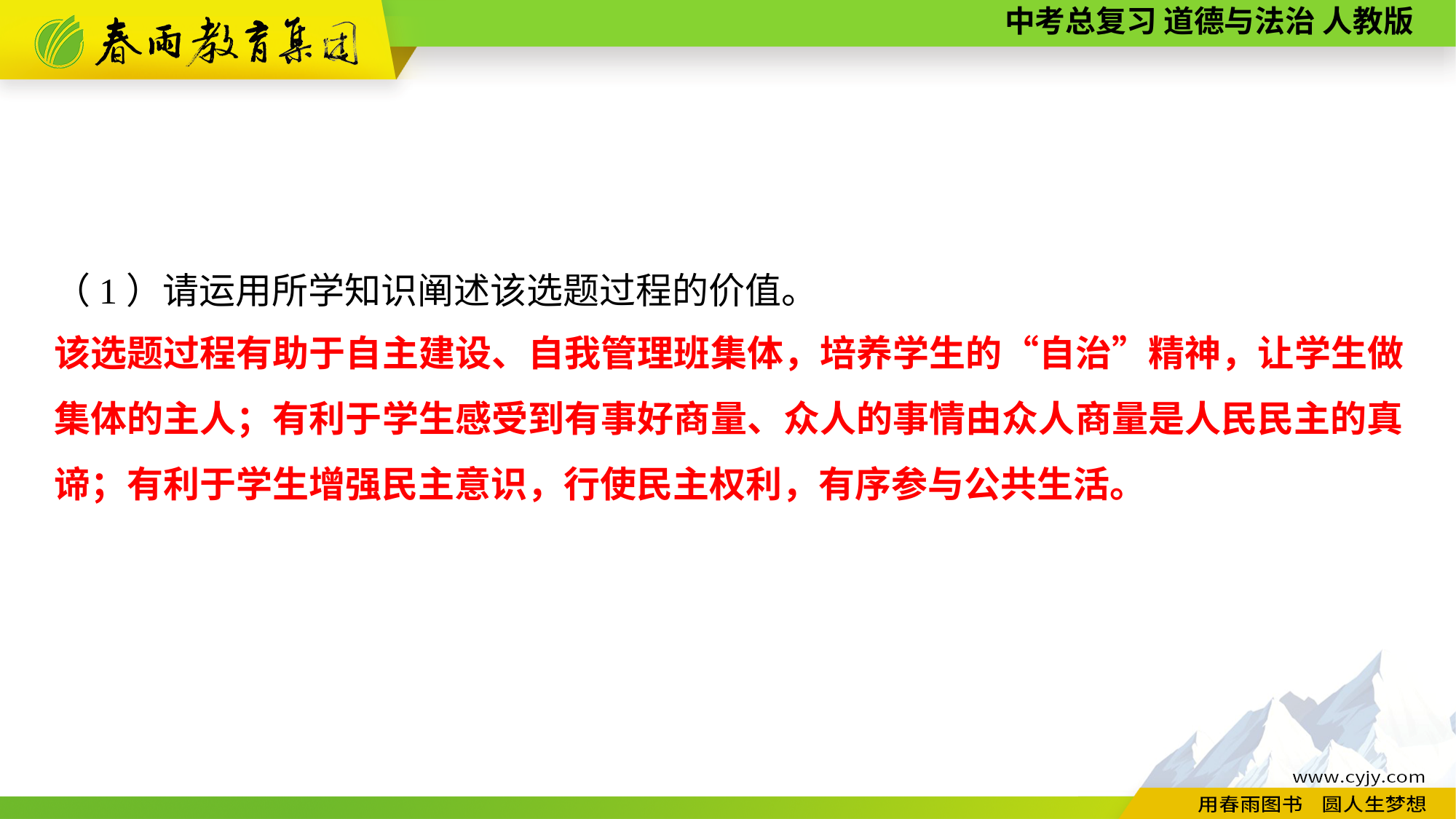

（1）请运用所学知识阐述该选题过程的价值。
该选题过程有助于自主建设、自我管理班集体，培养学生的“自治”精神，让学生做集体的主人；有利于学生感受到有事好商量、众人的事情由众人商量是人民民主的真谛；有利于学生增强民主意识，行使民主权利，有序参与公共生活。